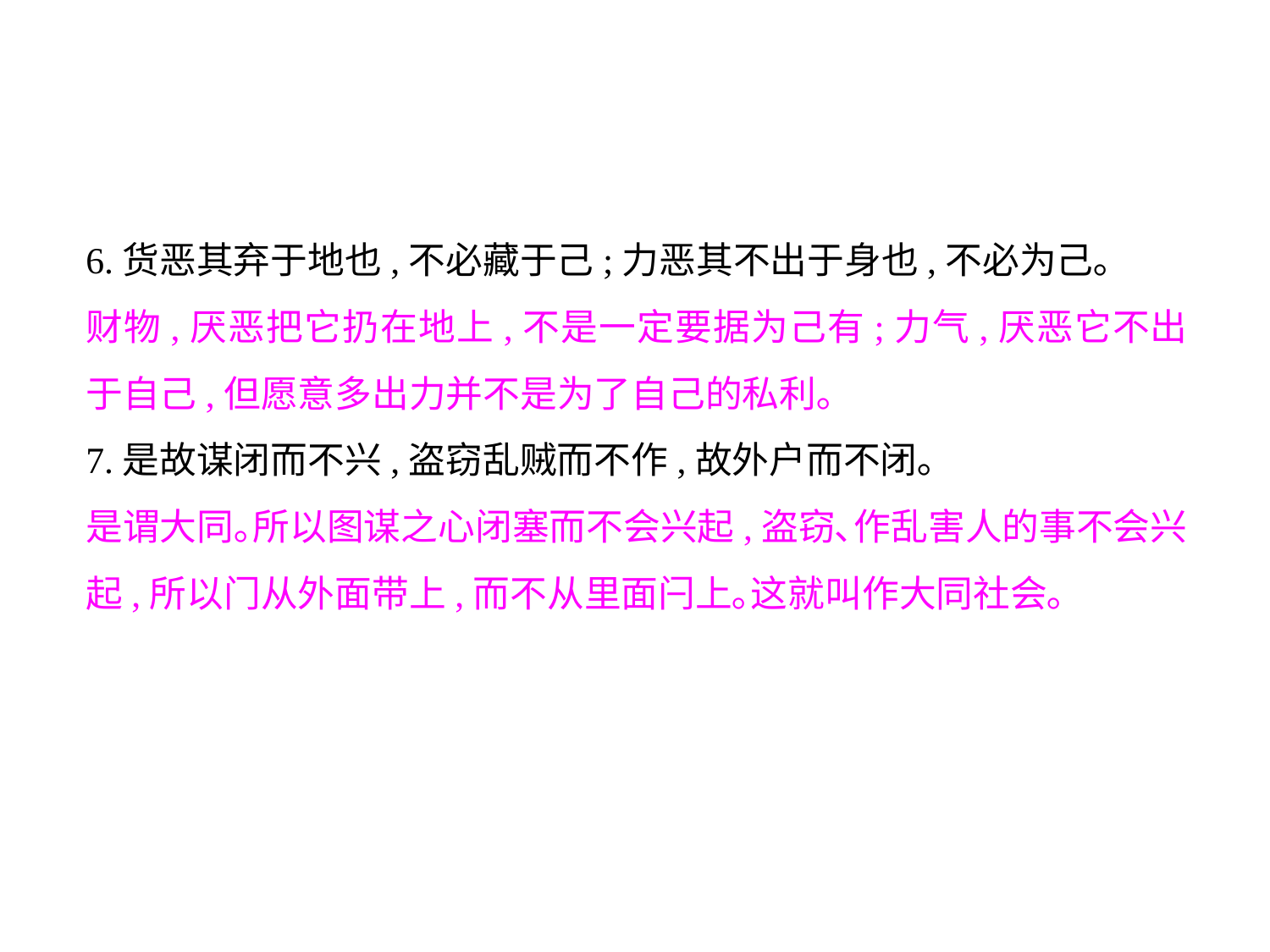

6.货恶其弃于地也,不必藏于己;力恶其不出于身也,不必为己｡
财物,厌恶把它扔在地上,不是一定要据为己有;力气,厌恶它不出于自己,但愿意多出力并不是为了自己的私利｡
7.是故谋闭而不兴,盗窃乱贼而不作,故外户而不闭｡
是谓大同｡所以图谋之心闭塞而不会兴起,盗窃､作乱害人的事不会兴起,所以门从外面带上,而不从里面闩上｡这就叫作大同社会｡